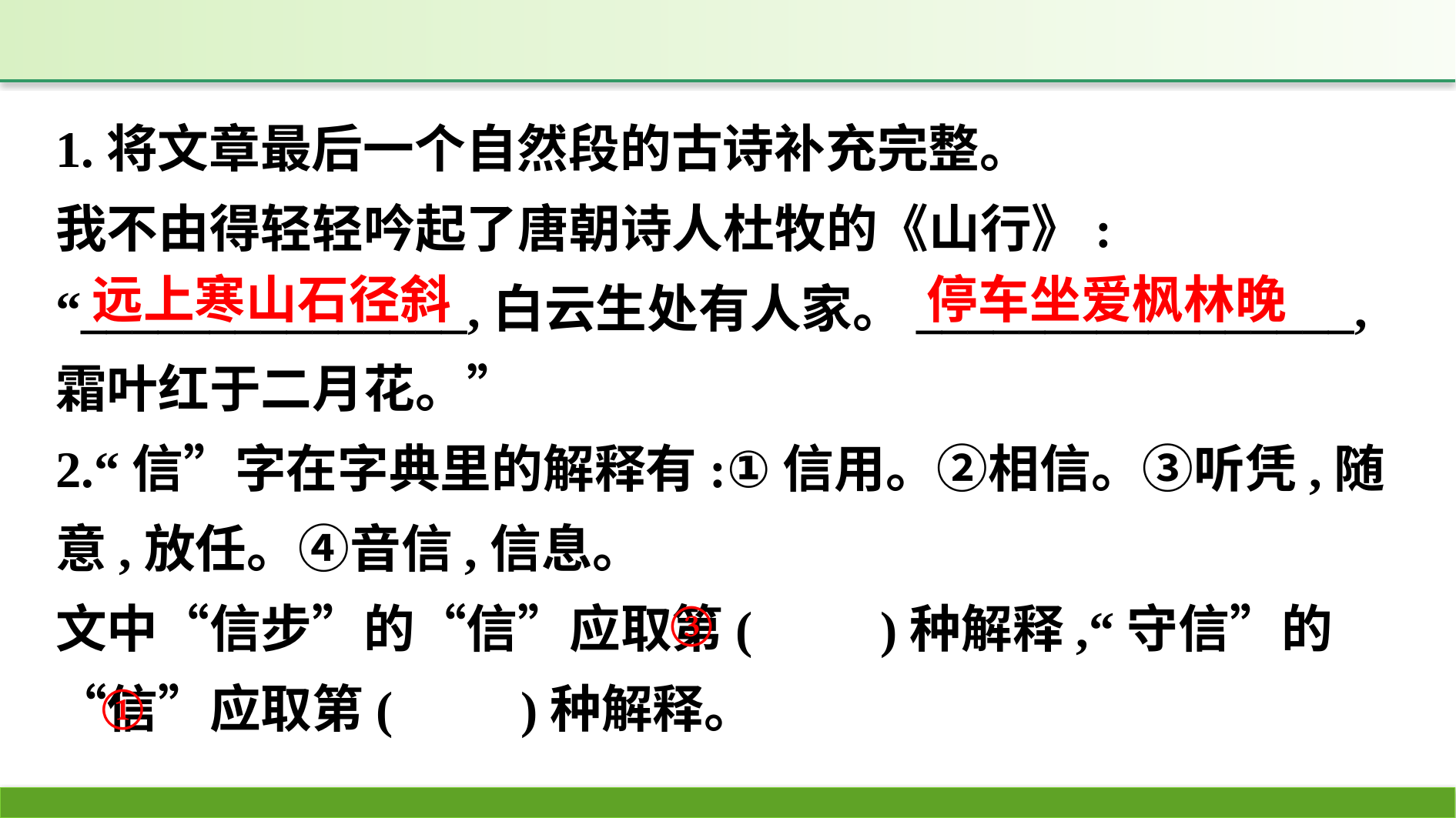

1.将文章最后一个自然段的古诗补充完整。
我不由得轻轻吟起了唐朝诗人杜牧的《山行》:
“_______________,白云生处有人家。_________________,霜叶红于二月花。”
2.“信”字在字典里的解释有:①信用。②相信。③听凭,随意,放任。④音信,信息。
文中“信步”的“信”应取第(　　)种解释,“守信”的“信”应取第(　　)种解释。
停车坐爱枫林晚
远上寒山石径斜
③
①